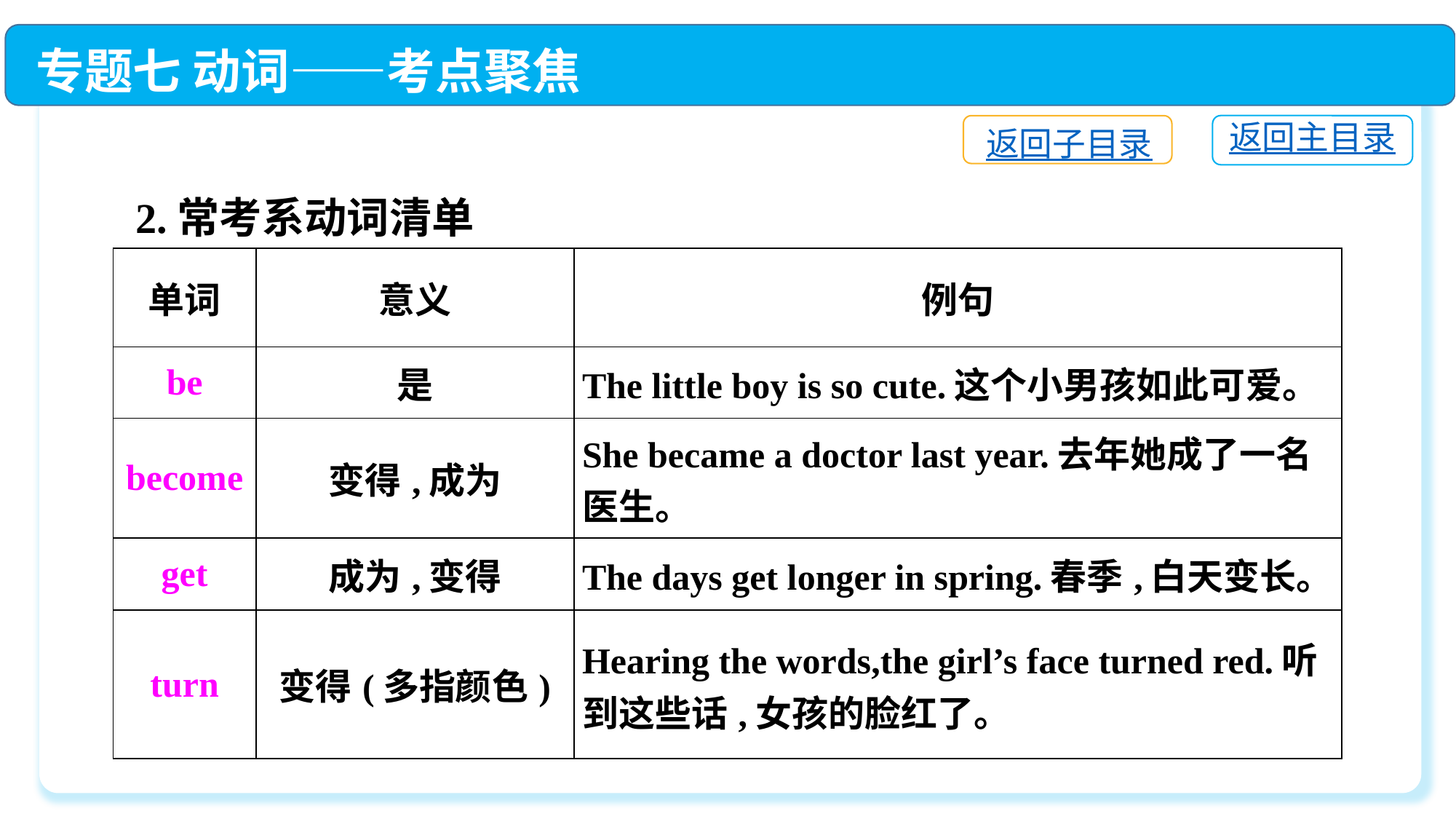

专题七 动词——考点聚焦

返回主目录

返回子目录
2.常考系动词清单
| 单词 | 意义 | 例句 |
| --- | --- | --- |
| be | 是 | The little boy is so cute.这个小男孩如此可爱。 |
| become | 变得,成为 | She became a doctor last year.去年她成了一名医生。 |
| get | 成为,变得 | The days get longer in spring.春季,白天变长。 |
| turn | 变得(多指颜色) | Hearing the words,the girl’s face turned red.听到这些话,女孩的脸红了。 |